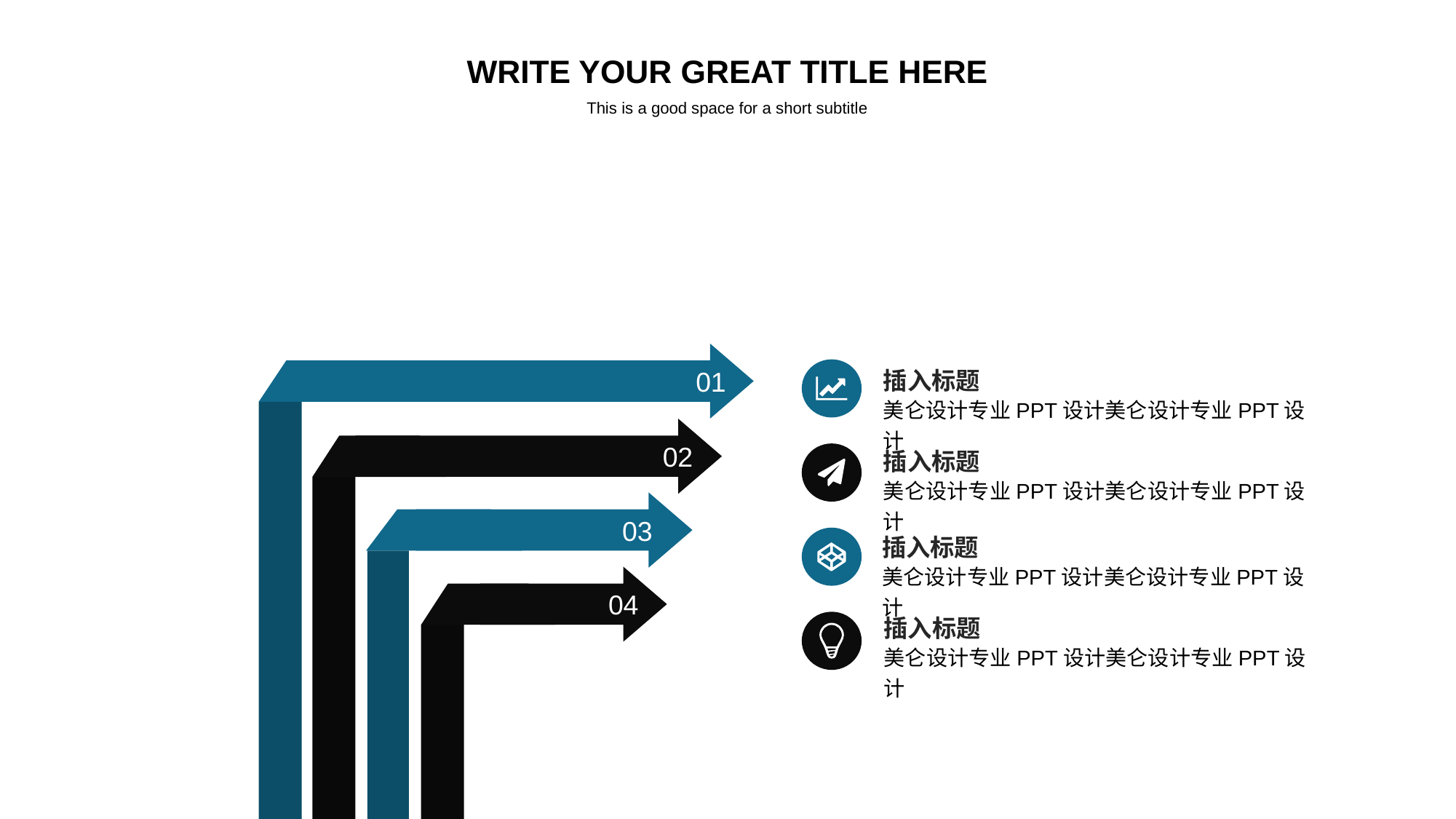

WRITE YOUR GREAT TITLE HERE
This is a good space for a short subtitle

插入标题

01
美仑设计专业PPT设计美仑设计专业PPT设计

插入标题
02

美仑设计专业PPT设计美仑设计专业PPT设计

03
插入标题

美仑设计专业PPT设计美仑设计专业PPT设计

04
插入标题

美仑设计专业PPT设计美仑设计专业PPT设计